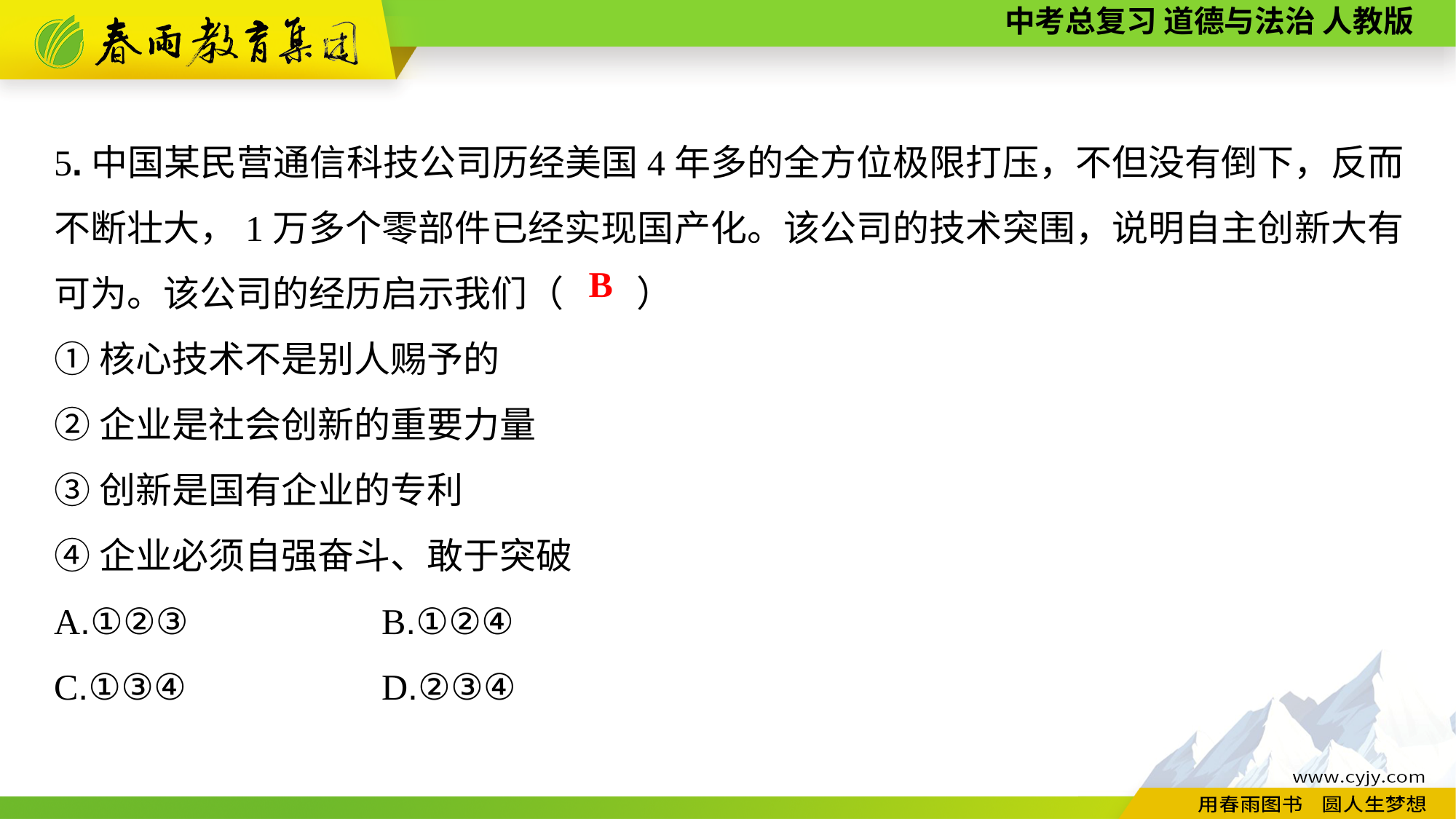

5.中国某民营通信科技公司历经美国4年多的全方位极限打压，不但没有倒下，反而不断壮大，1万多个零部件已经实现国产化。该公司的技术突围，说明自主创新大有可为。该公司的经历启示我们（　　）
①核心技术不是别人赐予的
②企业是社会创新的重要力量
③创新是国有企业的专利
④企业必须自强奋斗、敢于突破
A.①②③		B.①②④
C.①③④		D.②③④
B